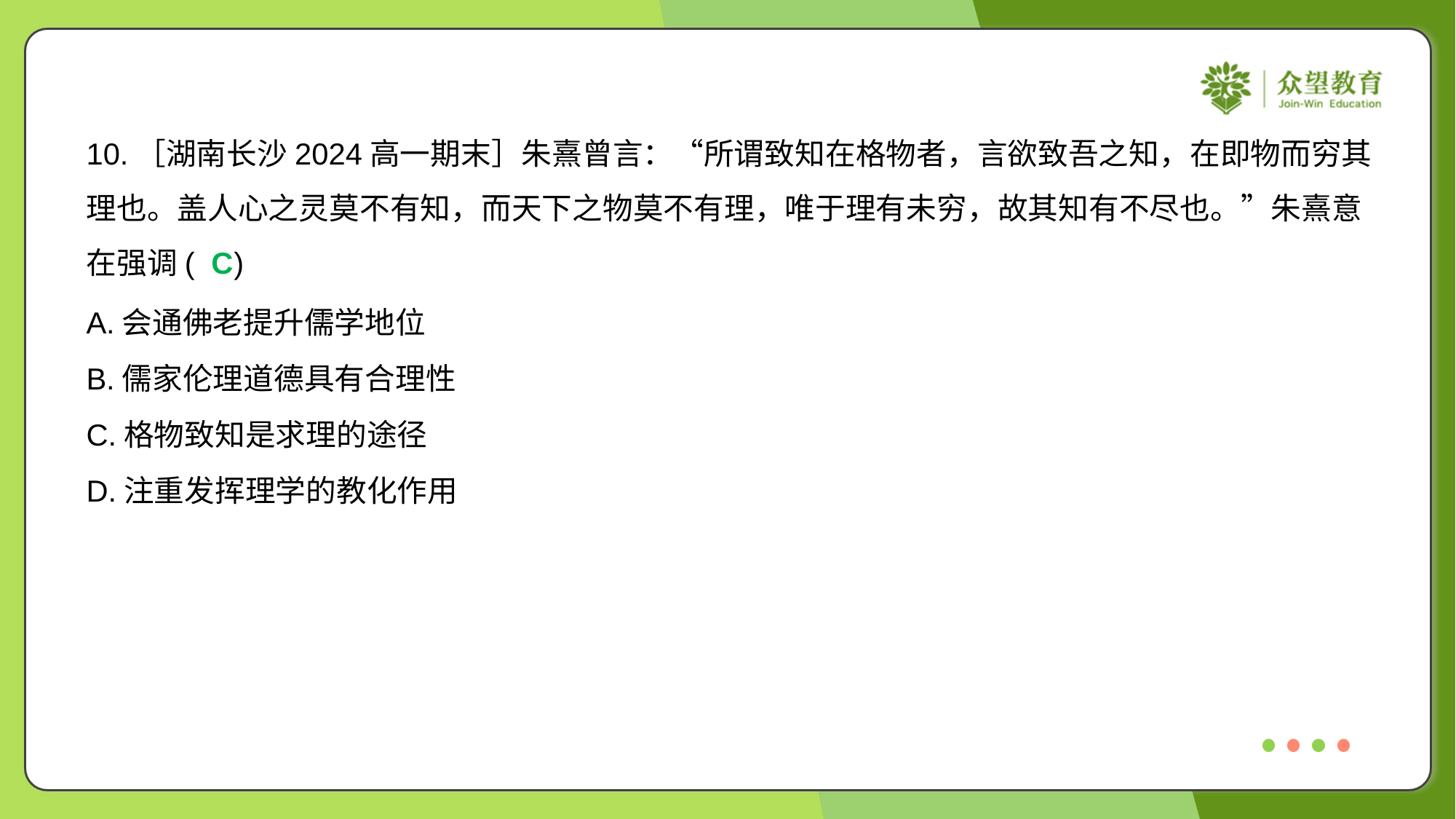

10.［湖南长沙2024高一期末］朱熹曾言：“所谓致知在格物者，言欲致吾之知，在即物而穷其
理也。盖人心之灵莫不有知，而天下之物莫不有理，唯于理有未穷，故其知有不尽也。”朱熹意
在强调(     )
C
A.会通佛老提升儒学地位
B.儒家伦理道德具有合理性
C.格物致知是求理的途径
D.注重发挥理学的教化作用